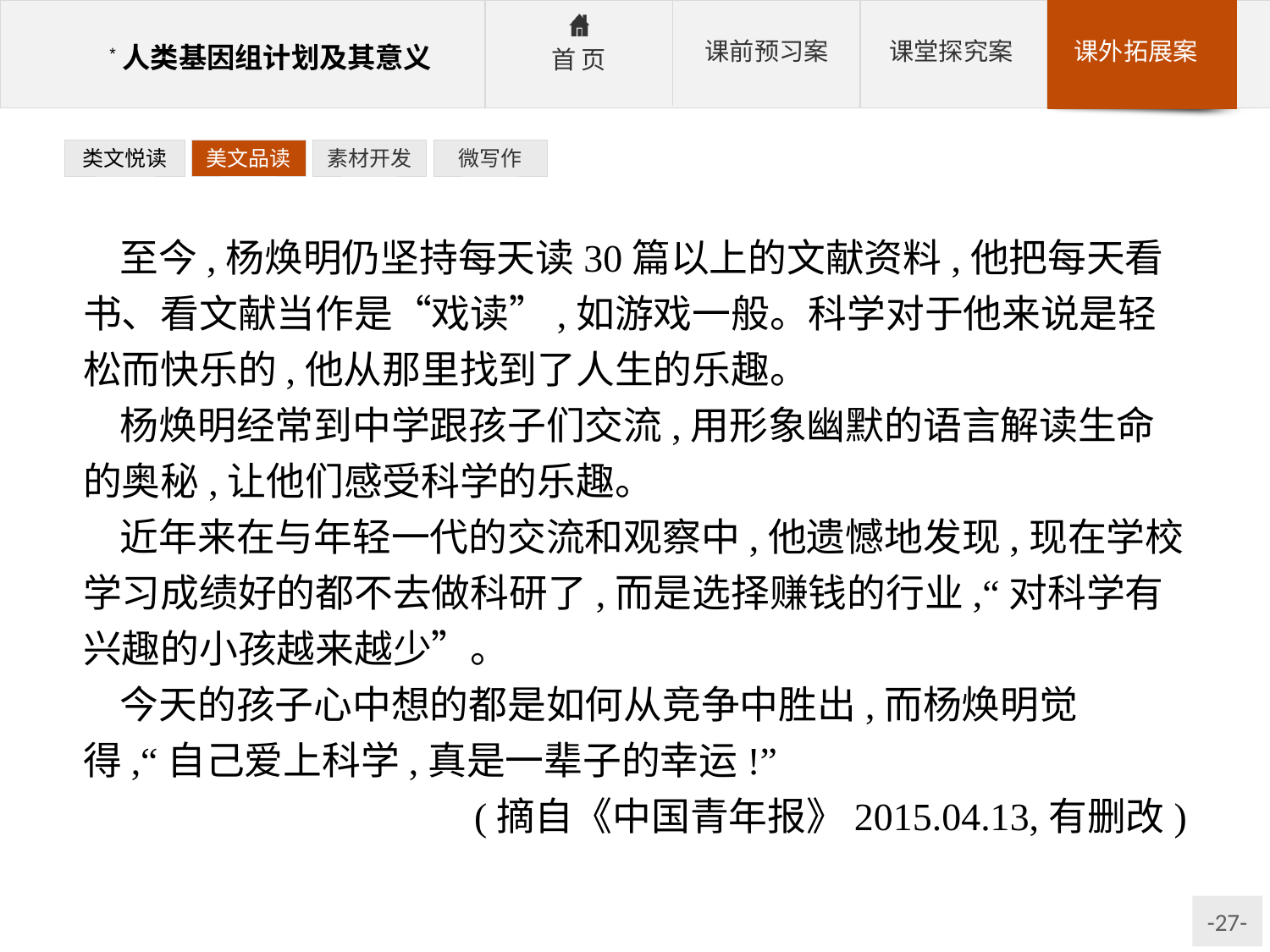

类文悦读
美文品读
素材开发
微写作
至今,杨焕明仍坚持每天读30篇以上的文献资料,他把每天看书、看文献当作是“戏读”,如游戏一般。科学对于他来说是轻松而快乐的,他从那里找到了人生的乐趣。
杨焕明经常到中学跟孩子们交流,用形象幽默的语言解读生命的奥秘,让他们感受科学的乐趣。
近年来在与年轻一代的交流和观察中,他遗憾地发现,现在学校学习成绩好的都不去做科研了,而是选择赚钱的行业,“对科学有兴趣的小孩越来越少”。
今天的孩子心中想的都是如何从竞争中胜出,而杨焕明觉得,“自己爱上科学,真是一辈子的幸运!”
(摘自《中国青年报》2015.04.13,有删改)